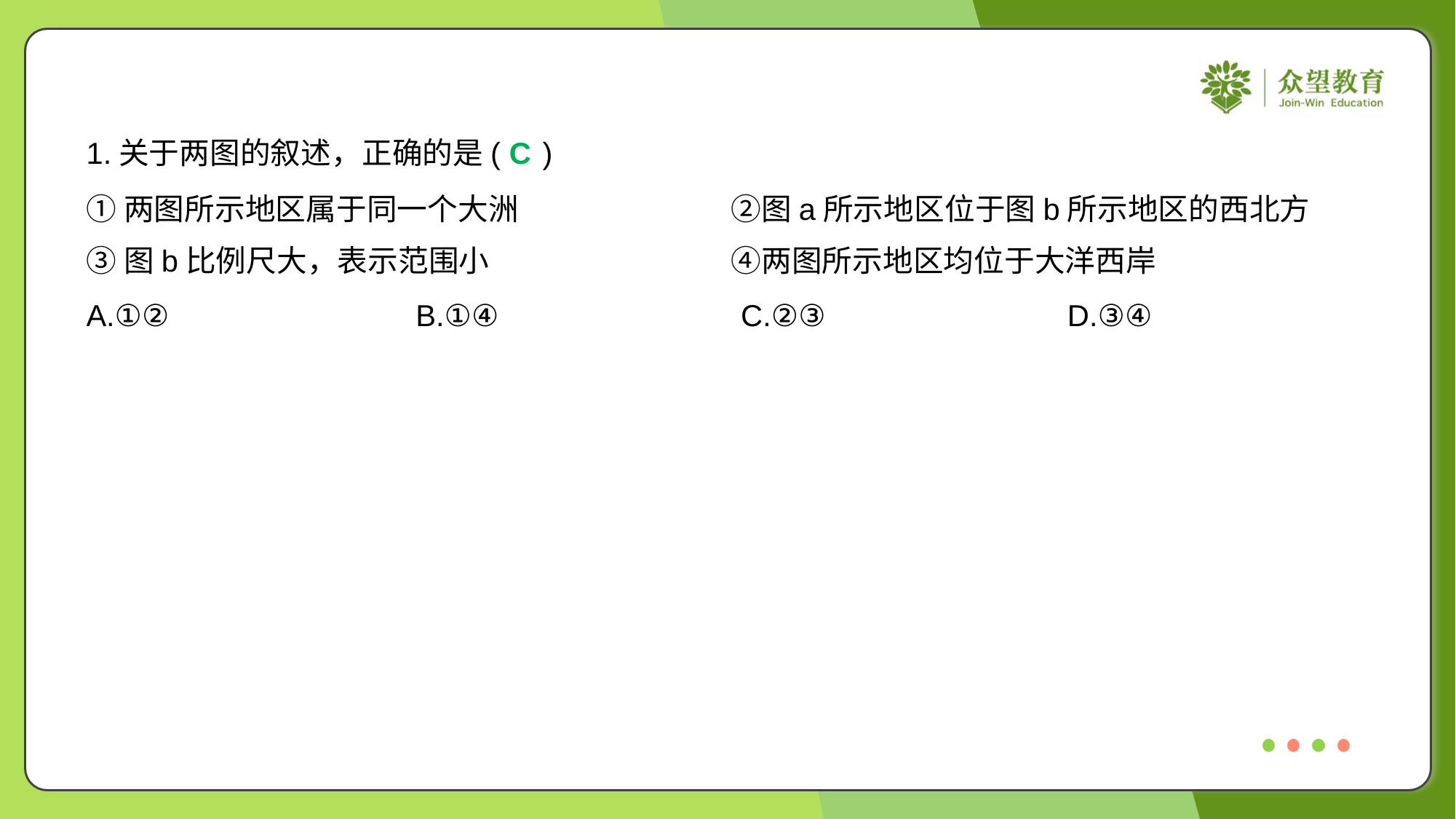

1.关于两图的叙述，正确的是(     )
C
①两图所示地区属于同一个大洲	②图a所示地区位于图b所示地区的西北方
③图b比例尺大，表示范围小	④两图所示地区均位于大洋西岸
A.①②	B.①④	C.②③	D.③④